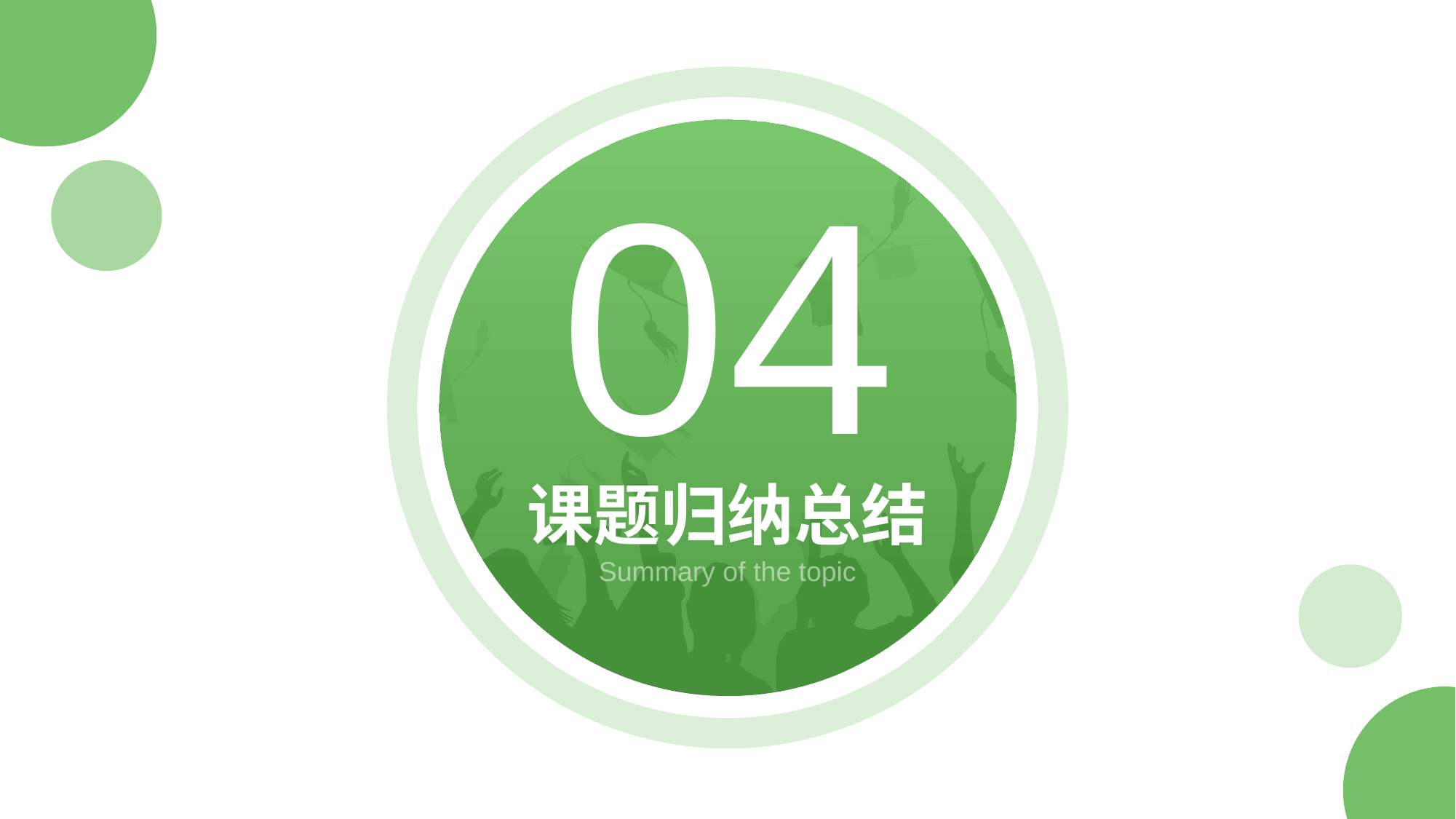

# 04
课题归纳总结

Summary of the topic